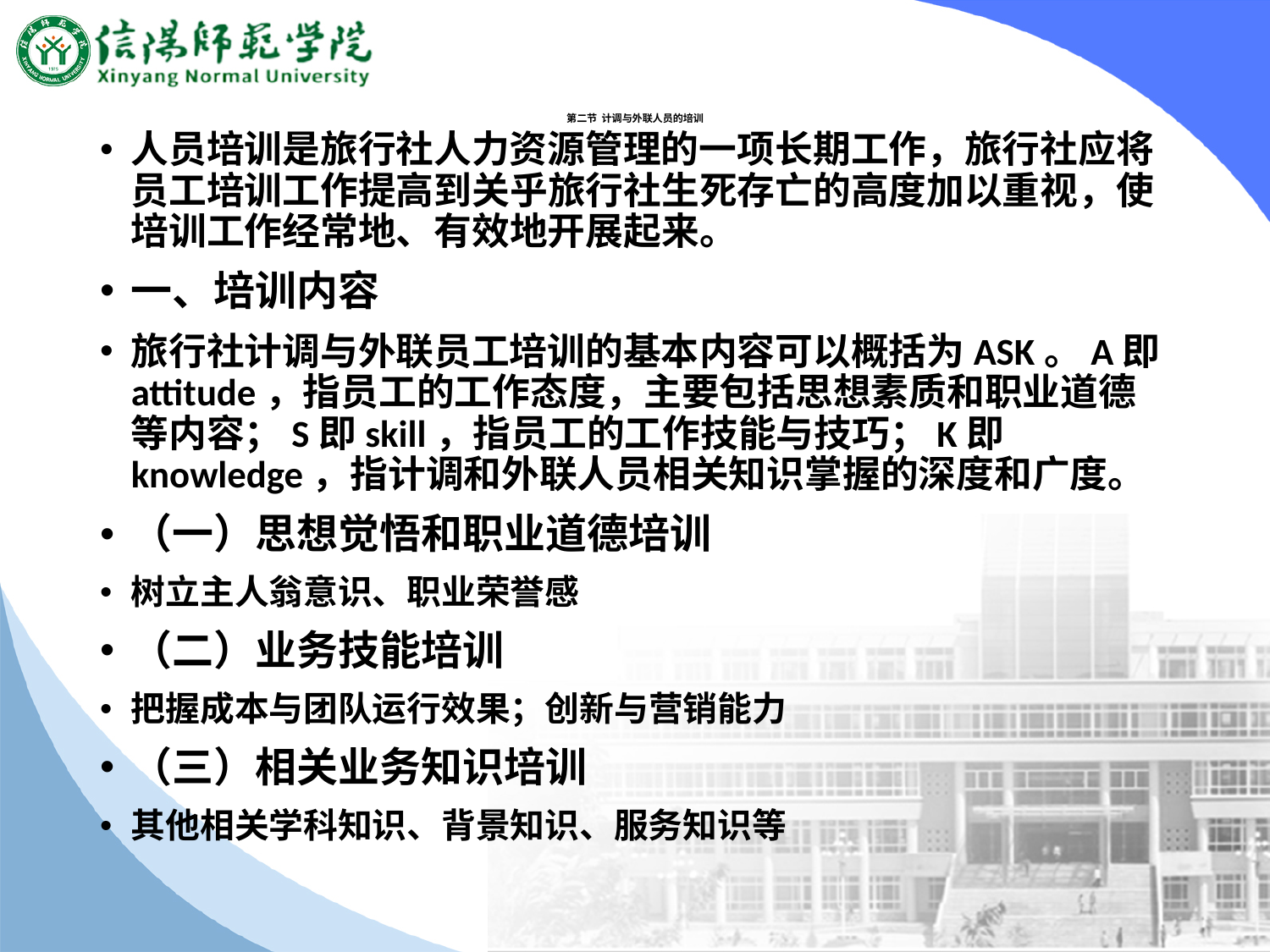

# 第二节  计调与外联人员的培训
人员培训是旅行社人力资源管理的一项长期工作，旅行社应将员工培训工作提高到关乎旅行社生死存亡的高度加以重视，使培训工作经常地、有效地开展起来。
一、培训内容
旅行社计调与外联员工培训的基本内容可以概括为ASK。A即attitude，指员工的工作态度，主要包括思想素质和职业道德等内容；S即skill，指员工的工作技能与技巧；K即knowledge，指计调和外联人员相关知识掌握的深度和广度。
（一）思想觉悟和职业道德培训
树立主人翁意识、职业荣誉感
（二）业务技能培训
把握成本与团队运行效果；创新与营销能力
（三）相关业务知识培训
其他相关学科知识、背景知识、服务知识等